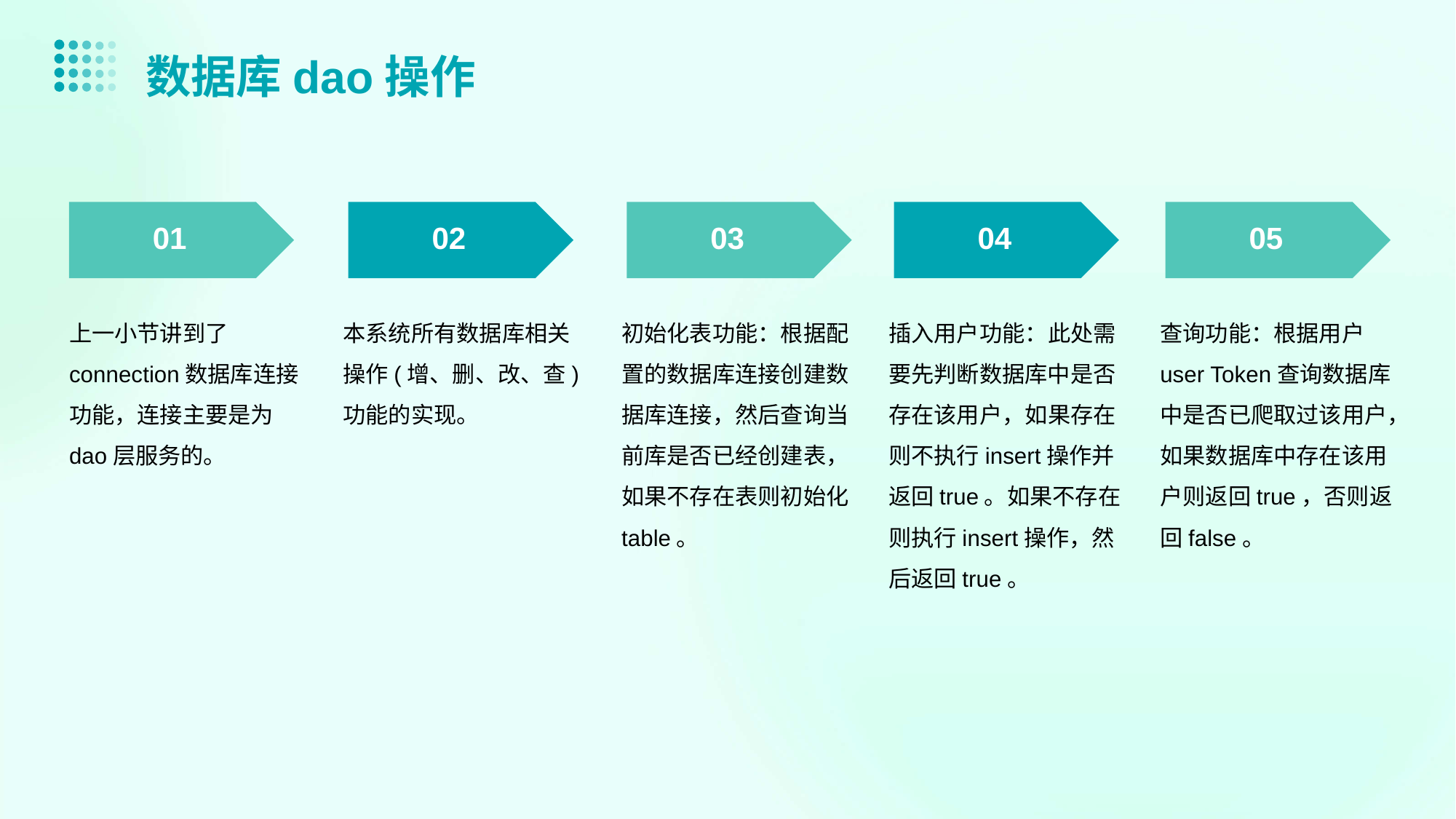

数据库dao操作

01
02
03
04
05

上一小节讲到了connection数据库连接功能，连接主要是为dao层服务的。
本系统所有数据库相关操作(增、删、改、查)功能的实现。
初始化表功能：根据配置的数据库连接创建数据库连接，然后查询当前库是否已经创建表，如果不存在表则初始化table。
插入用户功能：此处需要先判断数据库中是否存在该用户，如果存在则不执行insert操作并返回true。如果不存在则执行insert操作，然后返回true。
查询功能：根据用户user Token查询数据库中是否已爬取过该用户，如果数据库中存在该用户则返回true，否则返回false。